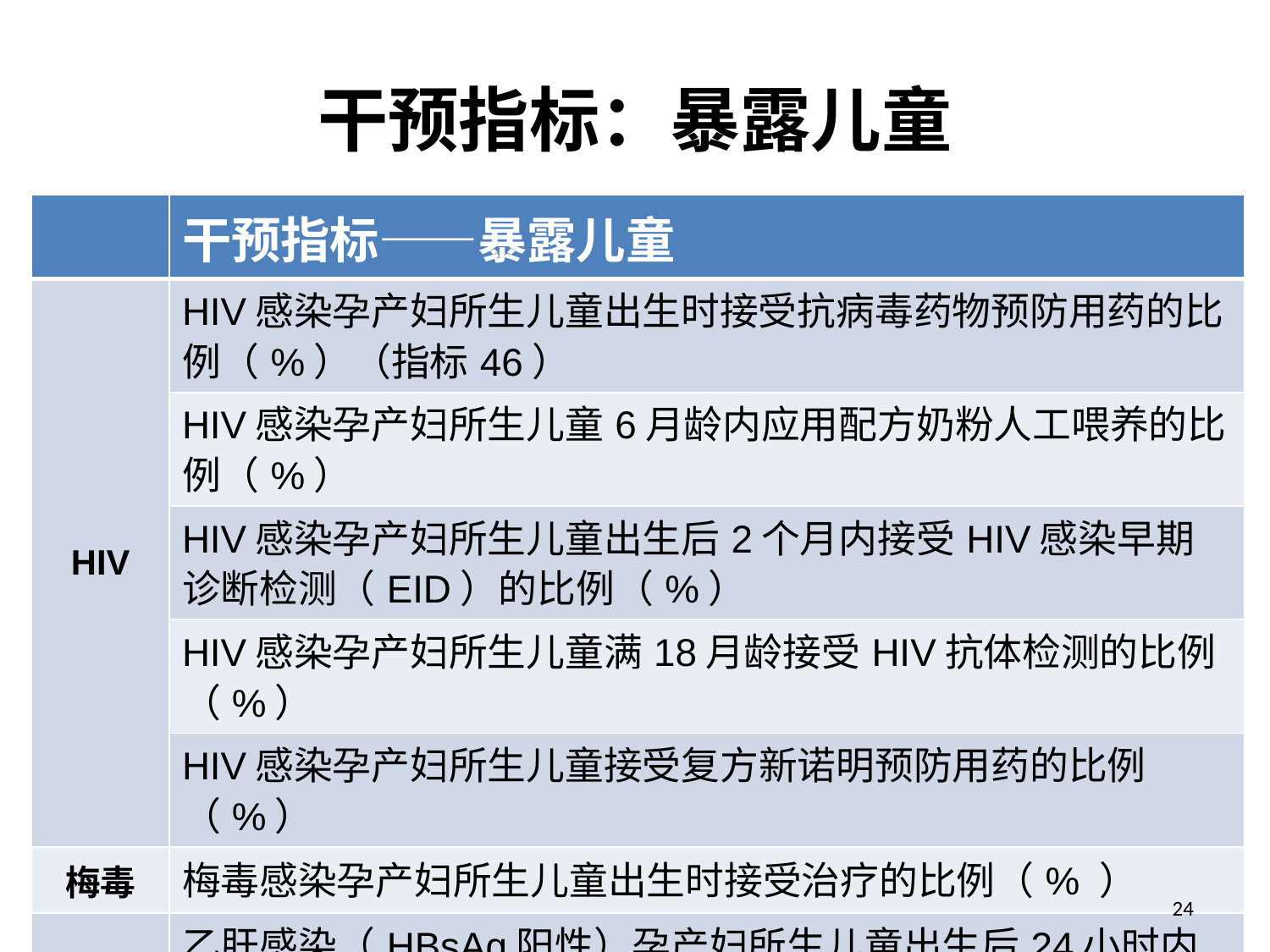

# 干预指标：暴露儿童
|  | 干预指标——暴露儿童 |
| --- | --- |
| HIV | HIV感染孕产妇所生儿童出生时接受抗病毒药物预防用药的比例（%）（指标46） |
|  | HIV感染孕产妇所生儿童6月龄内应用配方奶粉人工喂养的比例（%） |
|  | HIV感染孕产妇所生儿童出生后2个月内接受HIV感染早期诊断检测（EID）的比例（%） |
|  | HIV感染孕产妇所生儿童满18月龄接受HIV抗体检测的比例（%） |
|  | HIV感染孕产妇所生儿童接受复方新诺明预防用药的比例（%） |
| 梅毒 | 梅毒感染孕产妇所生儿童出生时接受治疗的比例（% ） |
| 乙肝 | 乙肝感染（HBsAg阳性）孕产妇所生儿童出生后24小时内接受第1剂乙肝疫苗和乙肝免疫球蛋白免疫接种的比例（%）。 |
24